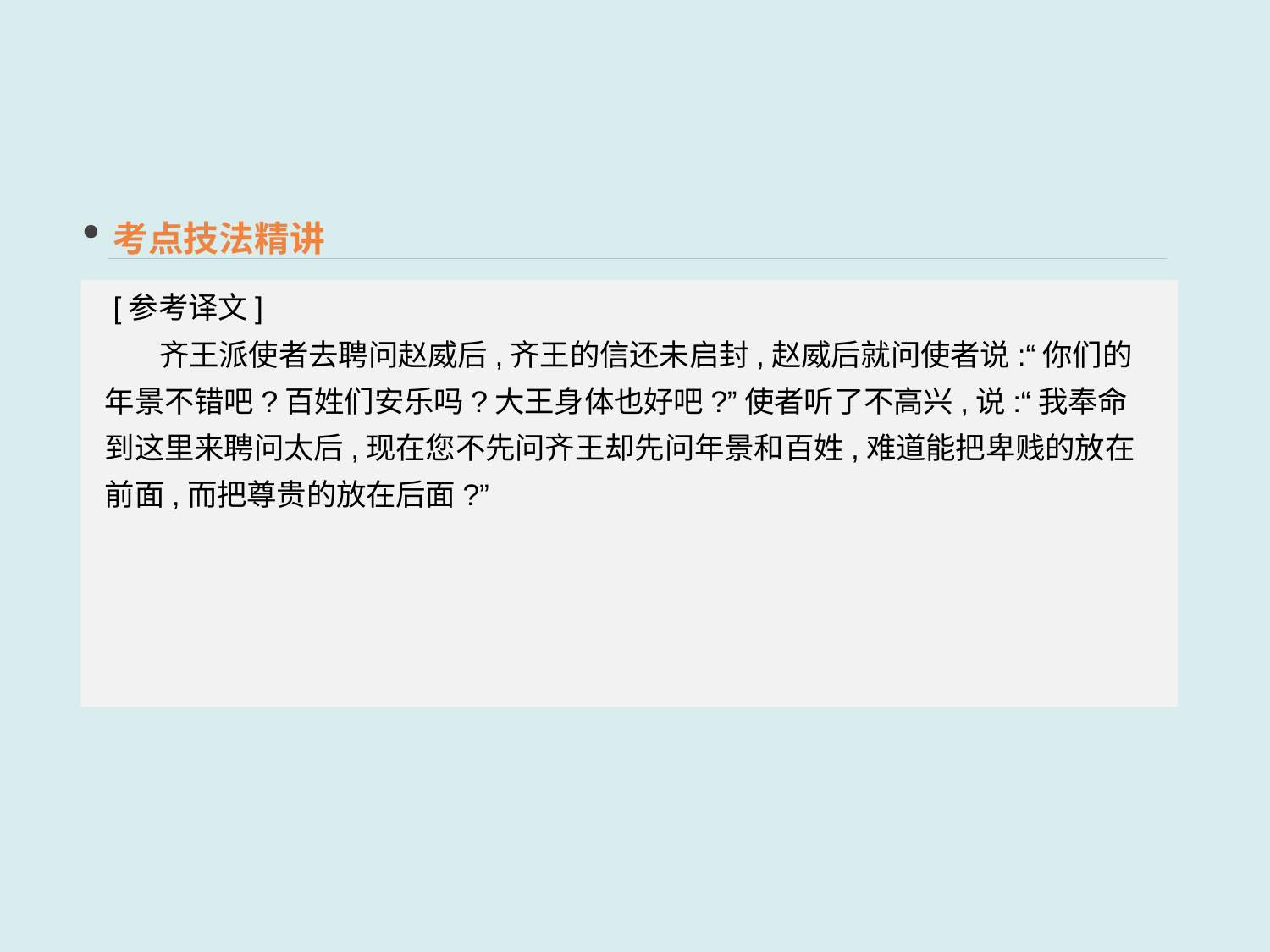

考点技法精讲

 [参考译文]
       齐王派使者去聘问赵威后,齐王的信还未启封,赵威后就问使者说:“你们的年景不错吧?百姓们安乐吗?大王身体也好吧?”使者听了不高兴,说:“我奉命到这里来聘问太后,现在您不先问齐王却先问年景和百姓,难道能把卑贱的放在前面,而把尊贵的放在后面?”